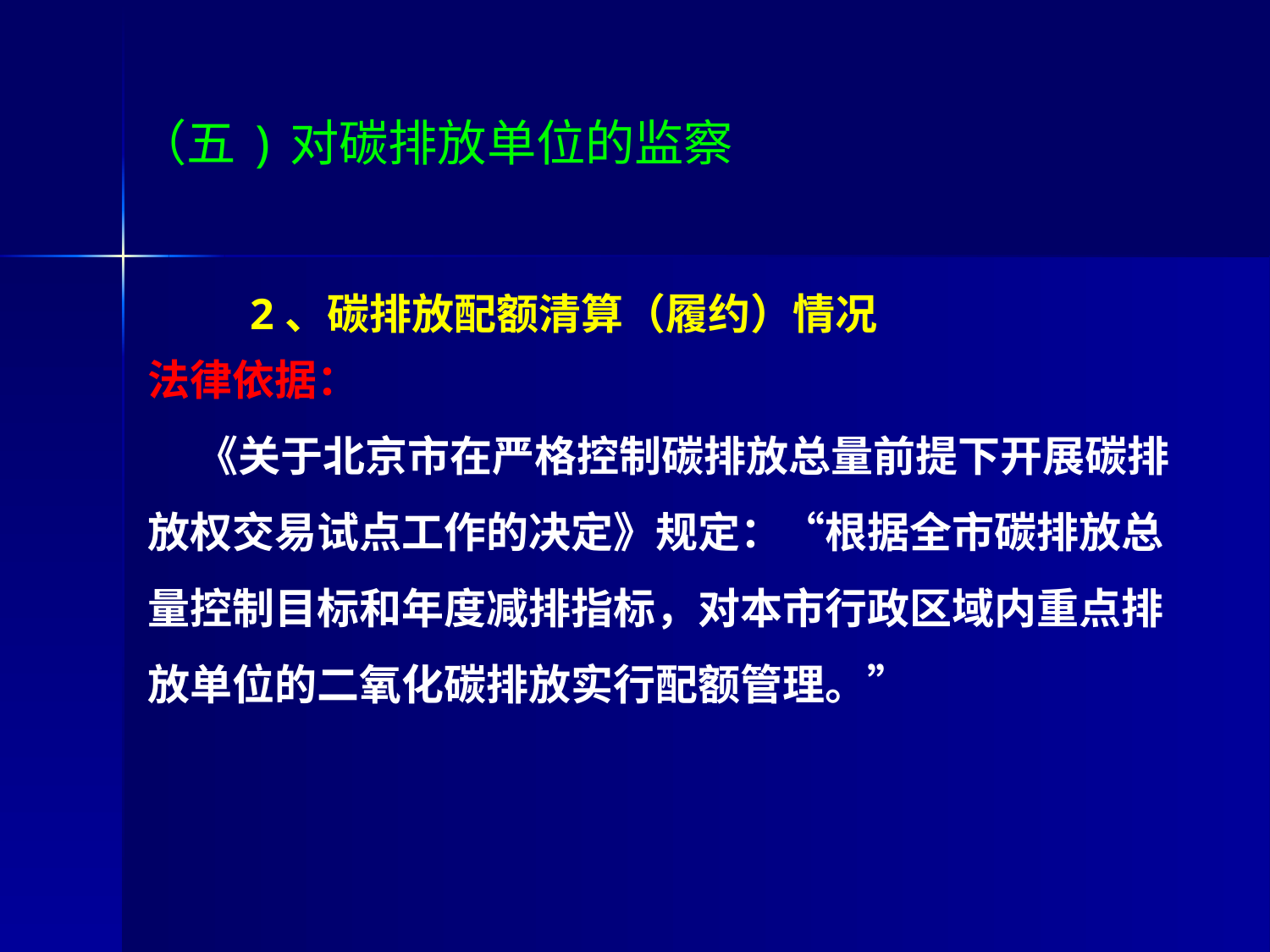

# （五)对碳排放单位的监察
    2、碳排放配额清算（履约）情况
法律依据：
    《关于北京市在严格控制碳排放总量前提下开展碳排放权交易试点工作的决定》规定：“根据全市碳排放总量控制目标和年度减排指标，对本市行政区域内重点排放单位的二氧化碳排放实行配额管理。”